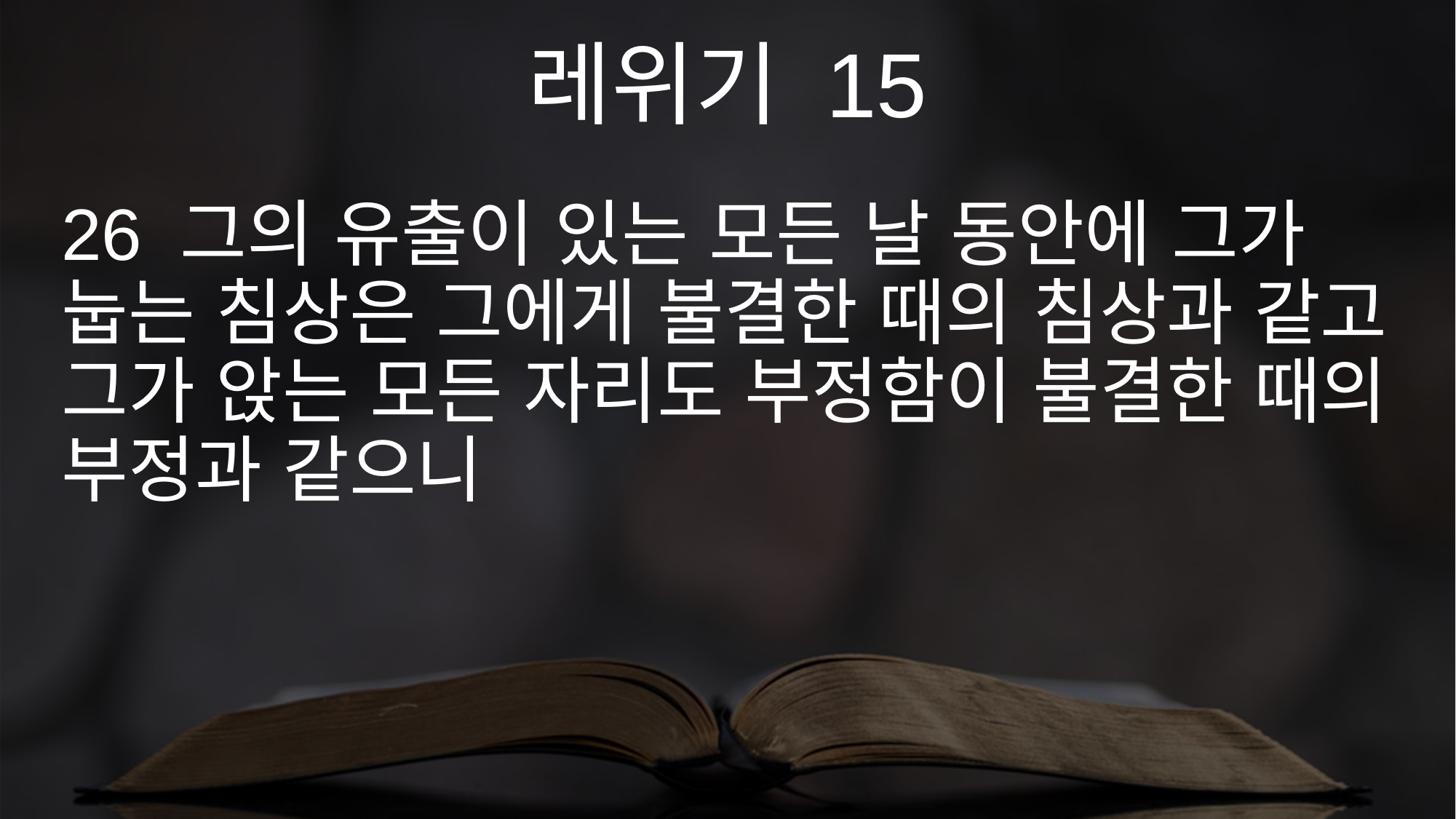

레위기 15
26 그의 유출이 있는 모든 날 동안에 그가 눕는 침상은 그에게 불결한 때의 침상과 같고 그가 앉는 모든 자리도 부정함이 불결한 때의 부정과 같으니